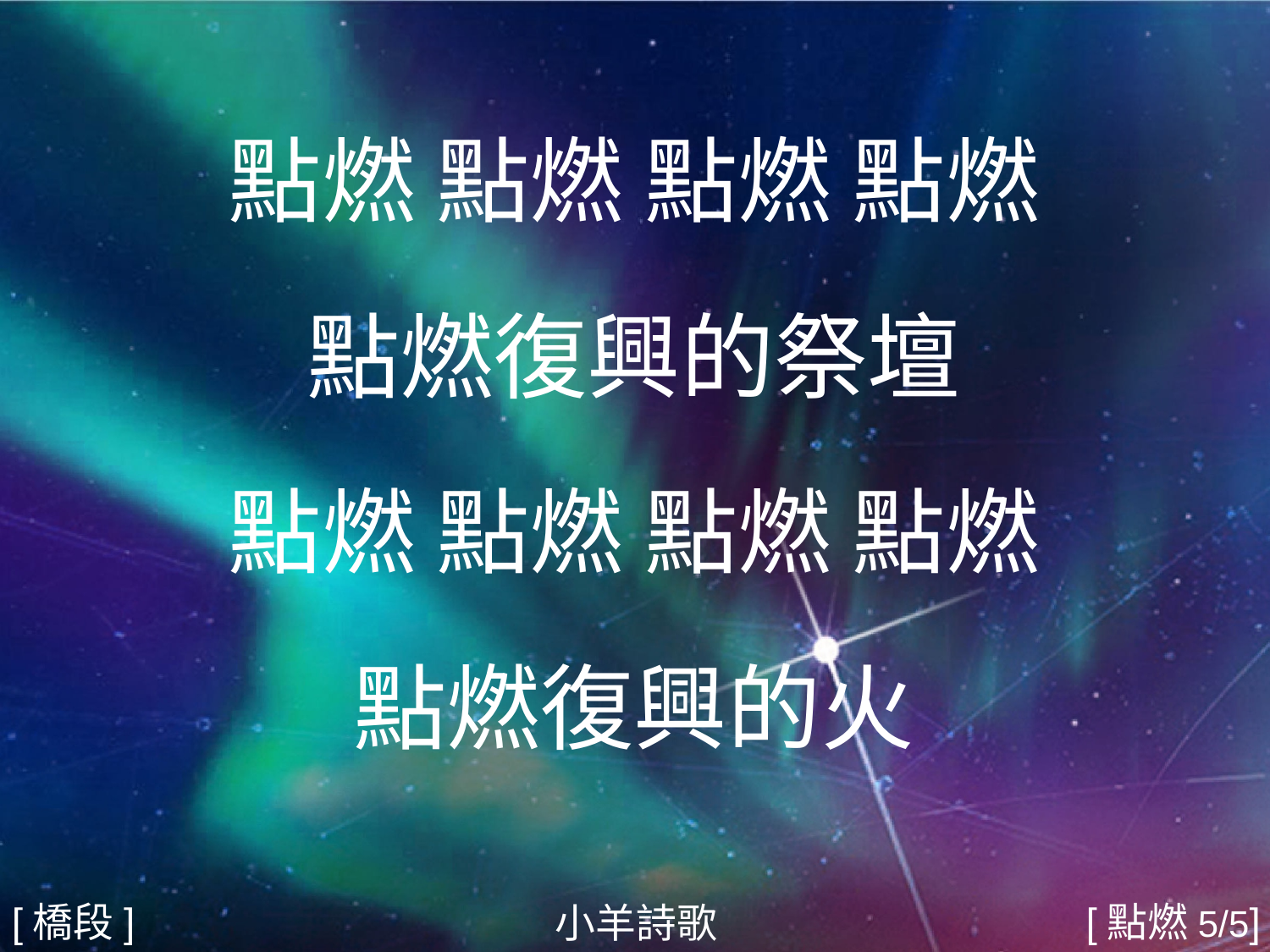

點燃 點燃 點燃 點燃

點燃復興的祭壇

點燃 點燃 點燃 點燃

點燃復興的火

#

[橋段]
[點燃5/5]
小羊詩歌